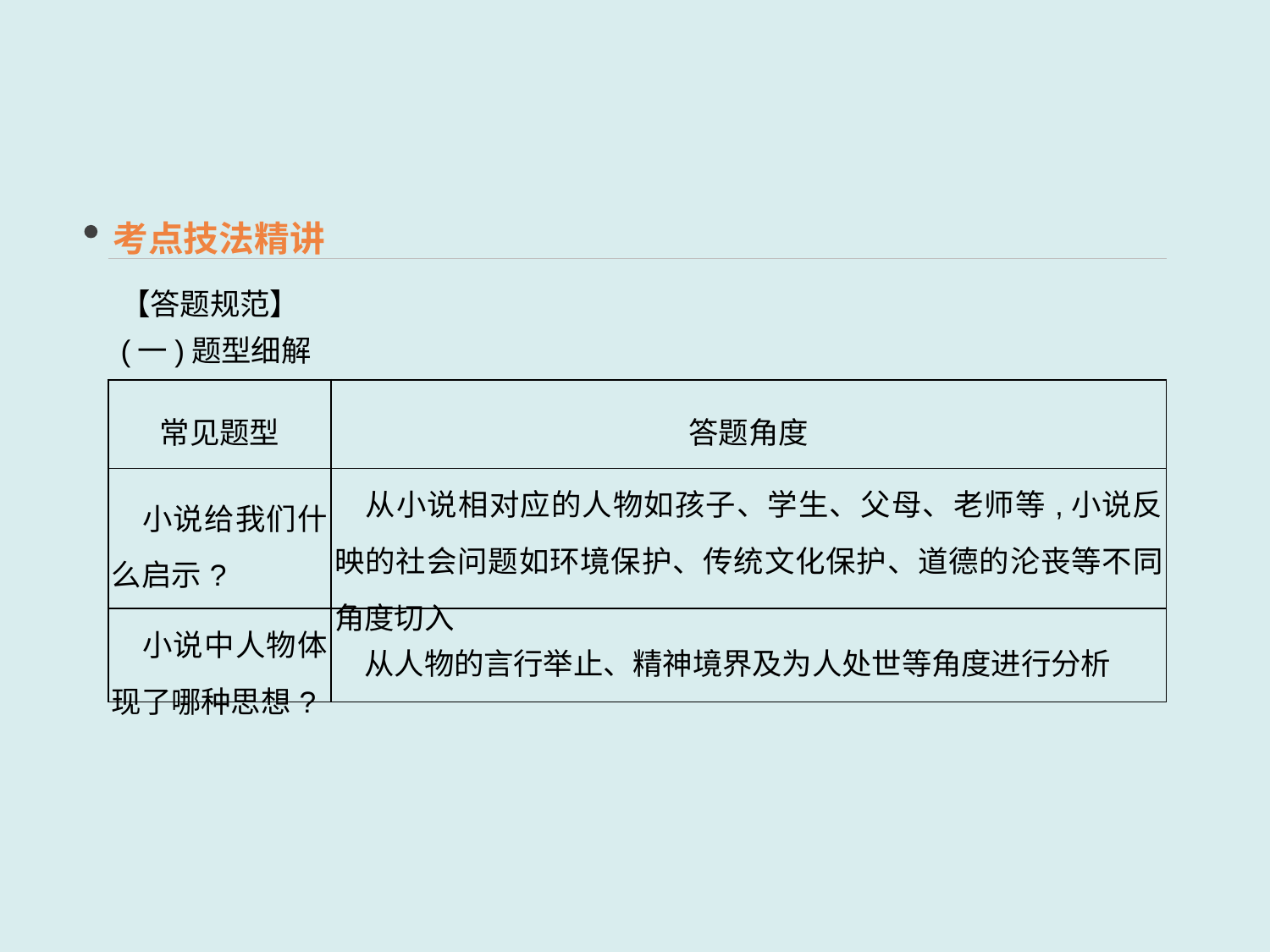

考点技法精讲

【答题规范】
(一)题型细解
| 常见题型 | 答题角度 |
| --- | --- |
| 小说给我们什么启示? | 从小说相对应的人物如孩子、学生、父母、老师等,小说反映的社会问题如环境保护、传统文化保护、道德的沦丧等不同角度切入 |
| 小说中人物体现了哪种思想? | 从人物的言行举止、精神境界及为人处世等角度进行分析 |